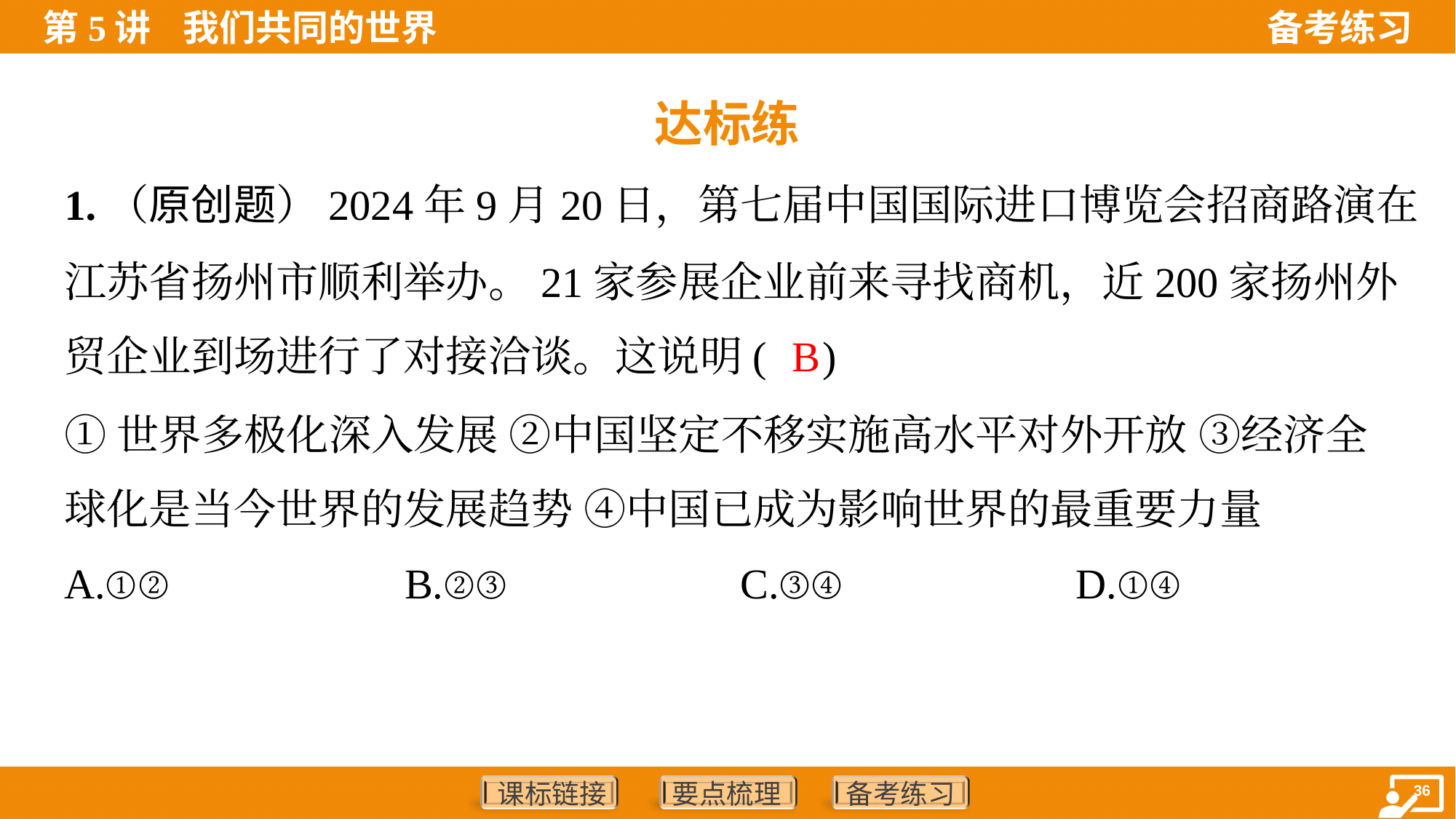

达标练
1.（原创题）2024年9月20日，第七届中国国际进口博览会招商路演在
江苏省扬州市顺利举办。21家参展企业前来寻找商机，近200家扬州外
贸企业到场进行了对接洽谈。这说明(     )
B
①世界多极化深入发展 ②中国坚定不移实施高水平对外开放 ③经济全
球化是当今世界的发展趋势 ④中国已成为影响世界的最重要力量
A.①②	B.②③	C.③④	D.①④